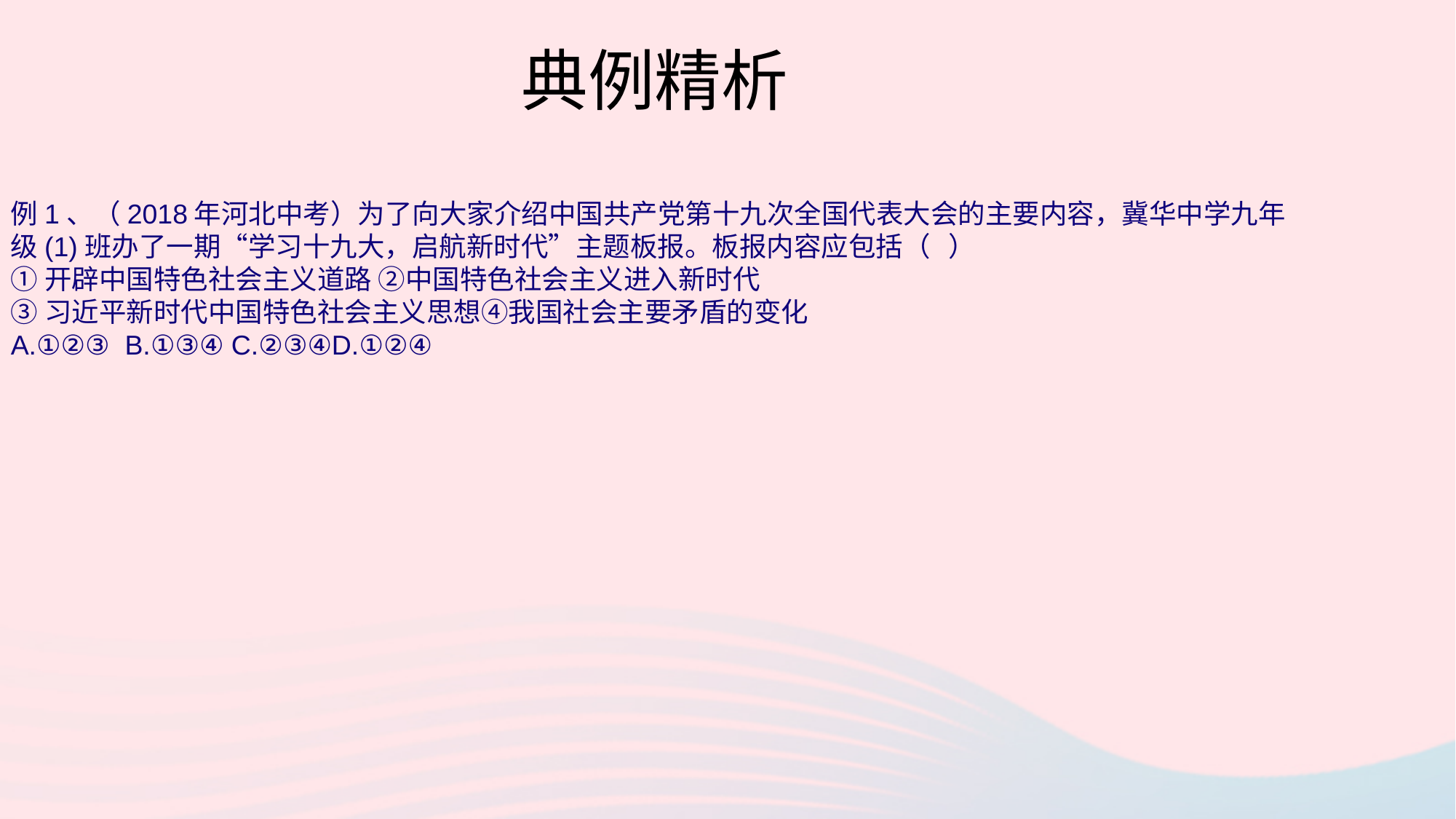

典例精析
例1、（2018年河北中考）为了向大家介绍中国共产党第十九次全国代表大会的主要内容，冀华中学九年级(1)班办了一期“学习十九大，启航新时代”主题板报。板报内容应包括（   ）
①开辟中国特色社会主义道路 ②中国特色社会主义进入新时代
③习近平新时代中国特色社会主义思想④我国社会主要矛盾的变化
A.①②③  B.①③④ C.②③④D.①②④